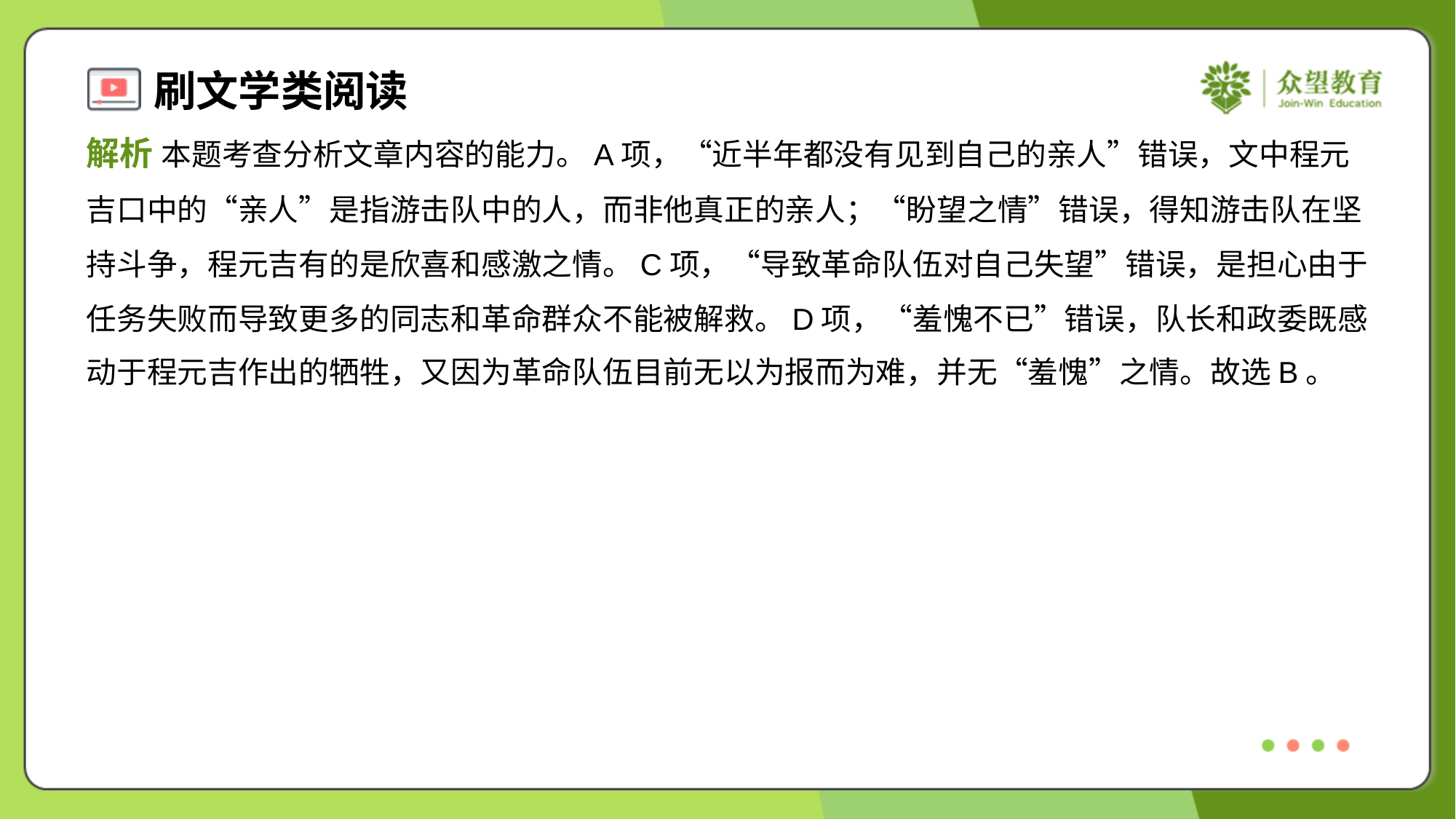

解析 本题考查分析文章内容的能力。A项，“近半年都没有见到自己的亲人”错误，文中程元
吉口中的“亲人”是指游击队中的人，而非他真正的亲人；“盼望之情”错误，得知游击队在坚
持斗争，程元吉有的是欣喜和感激之情。C项，“导致革命队伍对自己失望”错误，是担心由于
任务失败而导致更多的同志和革命群众不能被解救。D项，“羞愧不已”错误，队长和政委既感
动于程元吉作出的牺牲，又因为革命队伍目前无以为报而为难，并无“羞愧”之情。故选B。